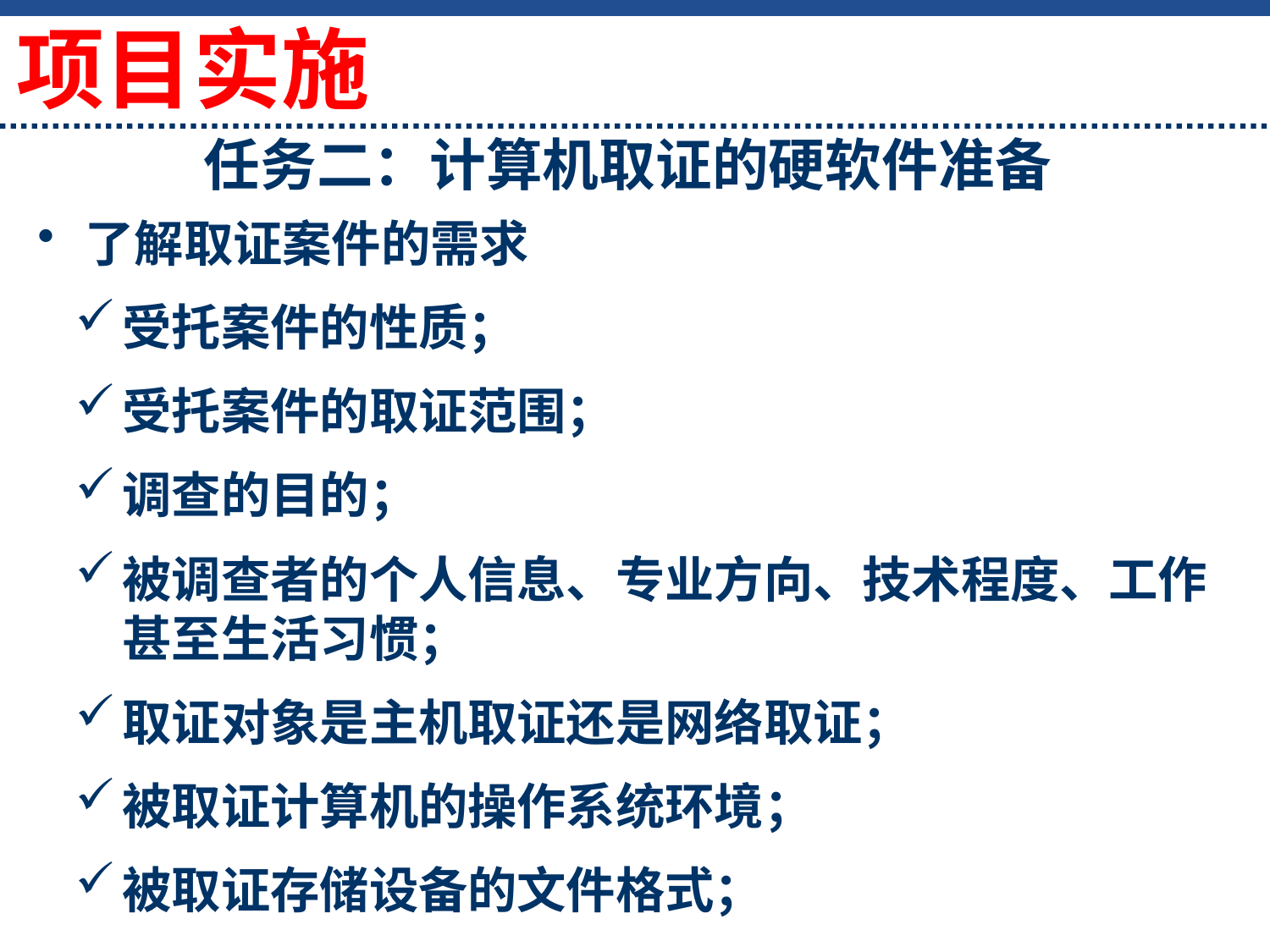

项目实施
# 任务二：计算机取证的硬软件准备
了解取证案件的需求
受托案件的性质；
受托案件的取证范围；
调查的目的；
被调查者的个人信息、专业方向、技术程度、工作甚至生活习惯；
取证对象是主机取证还是网络取证；
被取证计算机的操作系统环境；
被取证存储设备的文件格式；